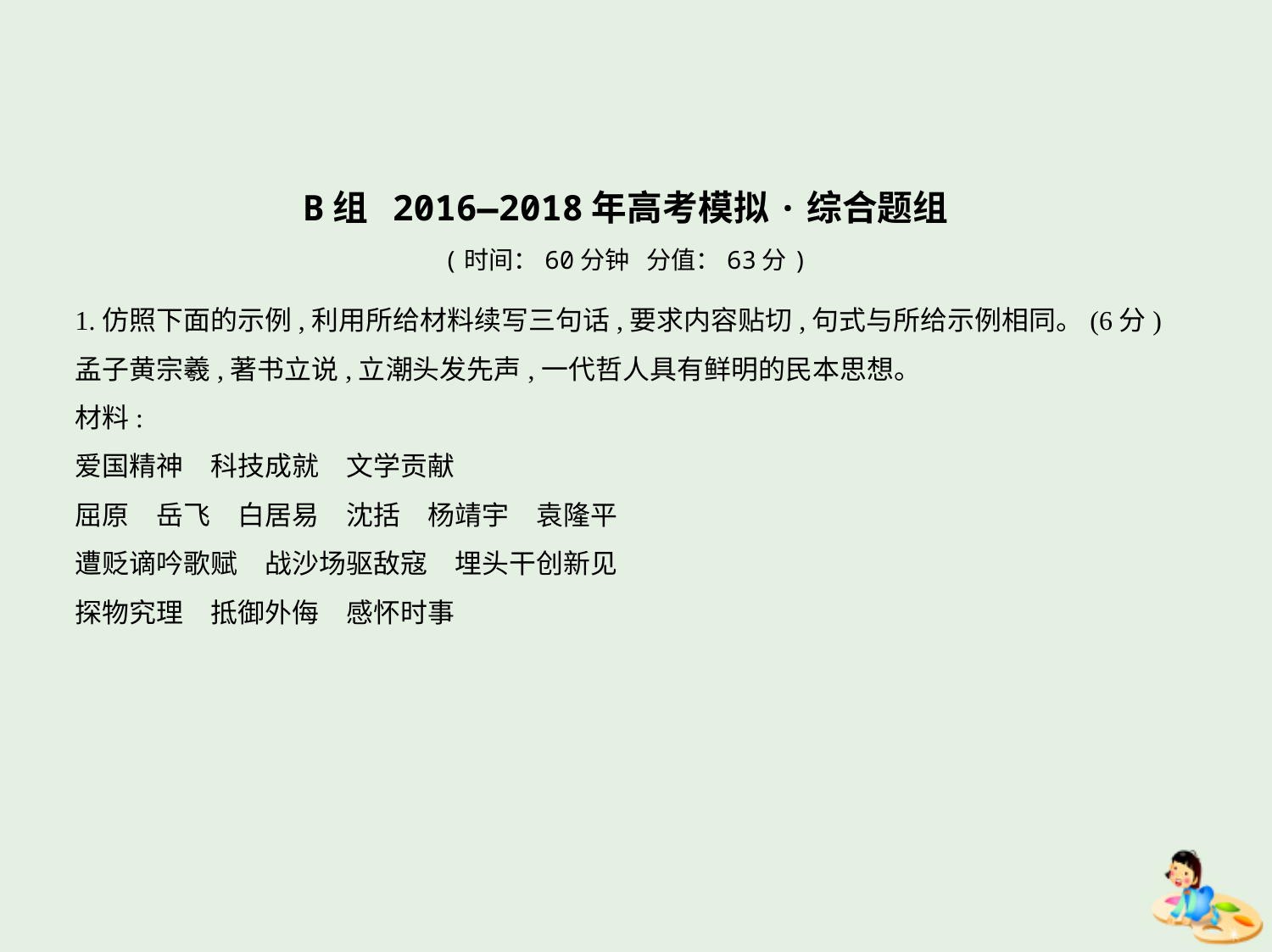

B组  2016—2018年高考模拟·综合题组
(时间：60分钟   分值：63分)
1.仿照下面的示例,利用所给材料续写三句话,要求内容贴切,句式与所给示例相同。(6分)
孟子黄宗羲,著书立说,立潮头发先声,一代哲人具有鲜明的民本思想。
材料:
爱国精神　科技成就　文学贡献
屈原　岳飞　白居易　沈括　杨靖宇　袁隆平
遭贬谪吟歌赋　战沙场驱敌寇　埋头干创新见
探物究理　抵御外侮　感怀时事